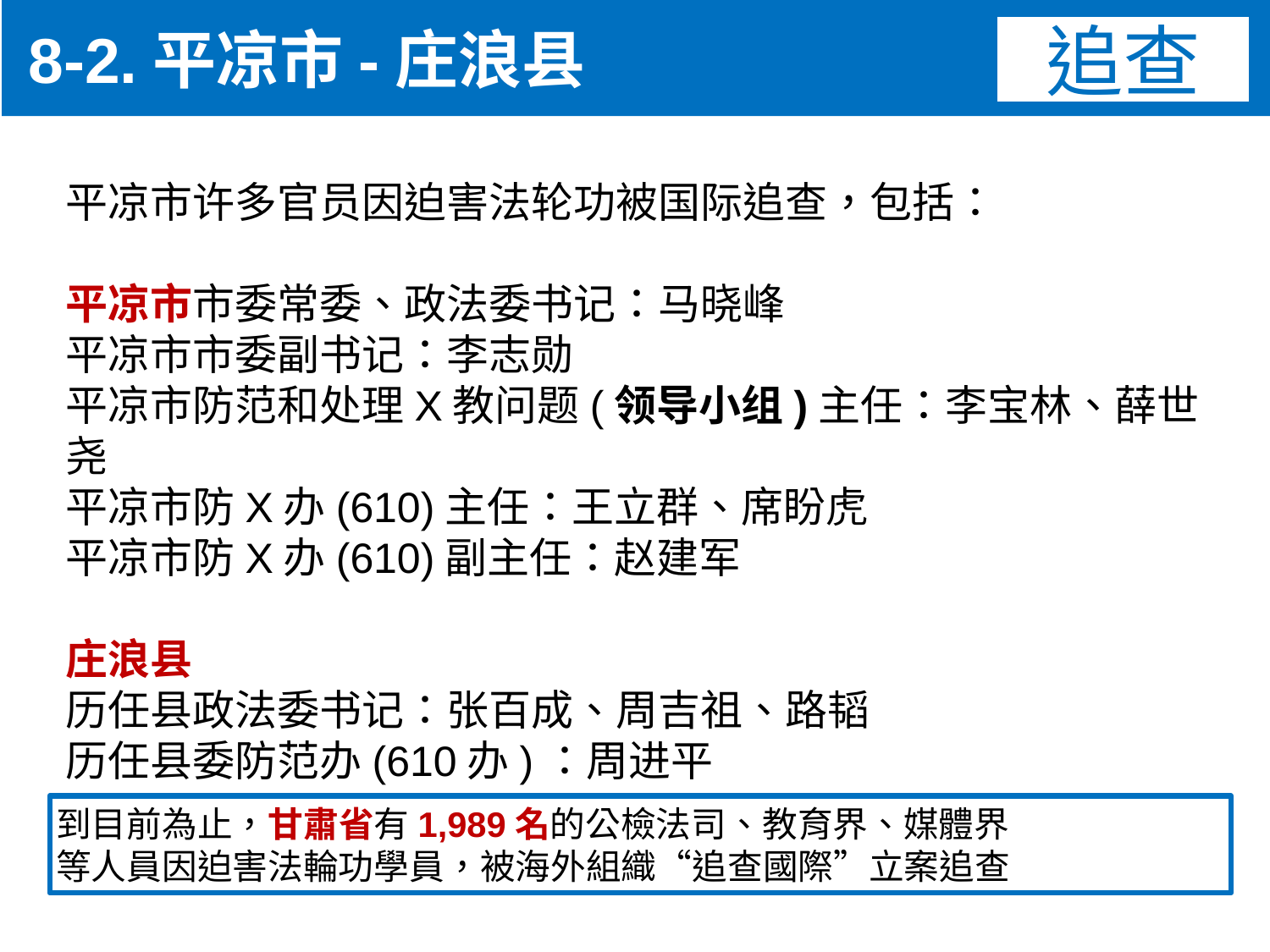

8-2.平凉市-庄浪县
追查
平凉市许多官员因迫害法轮功被国际追查，包括：

平凉市市委常委、政法委书记：马晓峰
平凉市市委副书记：李志勋
平凉市防范和处理X教问题(领导小组)主任：李宝林、薛世尧
平凉市防X办(610)主任：王立群、席盼虎
平凉市防X办(610)副主任：赵建军

庄浪县
历任县政法委书记：张百成、周吉祖、路韬
历任县委防范办(610办)：周进平
到目前為止，甘肅省有1,989名的公檢法司、教育界、媒體界
等人員因迫害法輪功學員，被海外組織“追查國際”立案追查